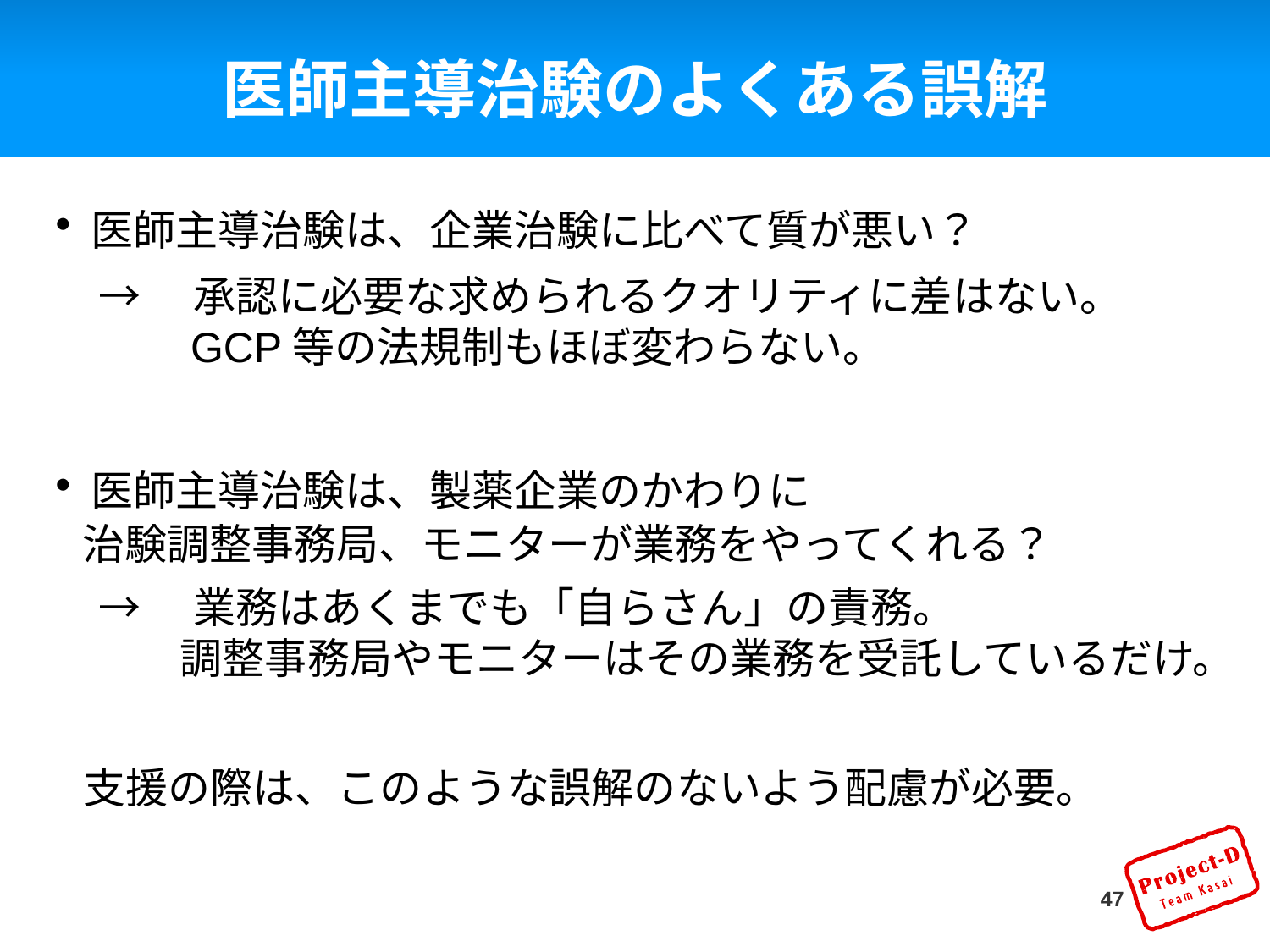

# 医師主導治験のよくある誤解
・医師主導治験は、企業治験に比べて質が悪い？
→　承認に必要な求められるクオリティに差はない。
　GCP等の法規制もほぼ変わらない。

・医師主導治験は、製薬企業のかわりに
治験調整事務局、モニターが業務をやってくれる？
→　業務はあくまでも「自らさん」の責務。
　調整事務局やモニターはその業務を受託しているだけ。

支援の際は、このような誤解のないよう配慮が必要。